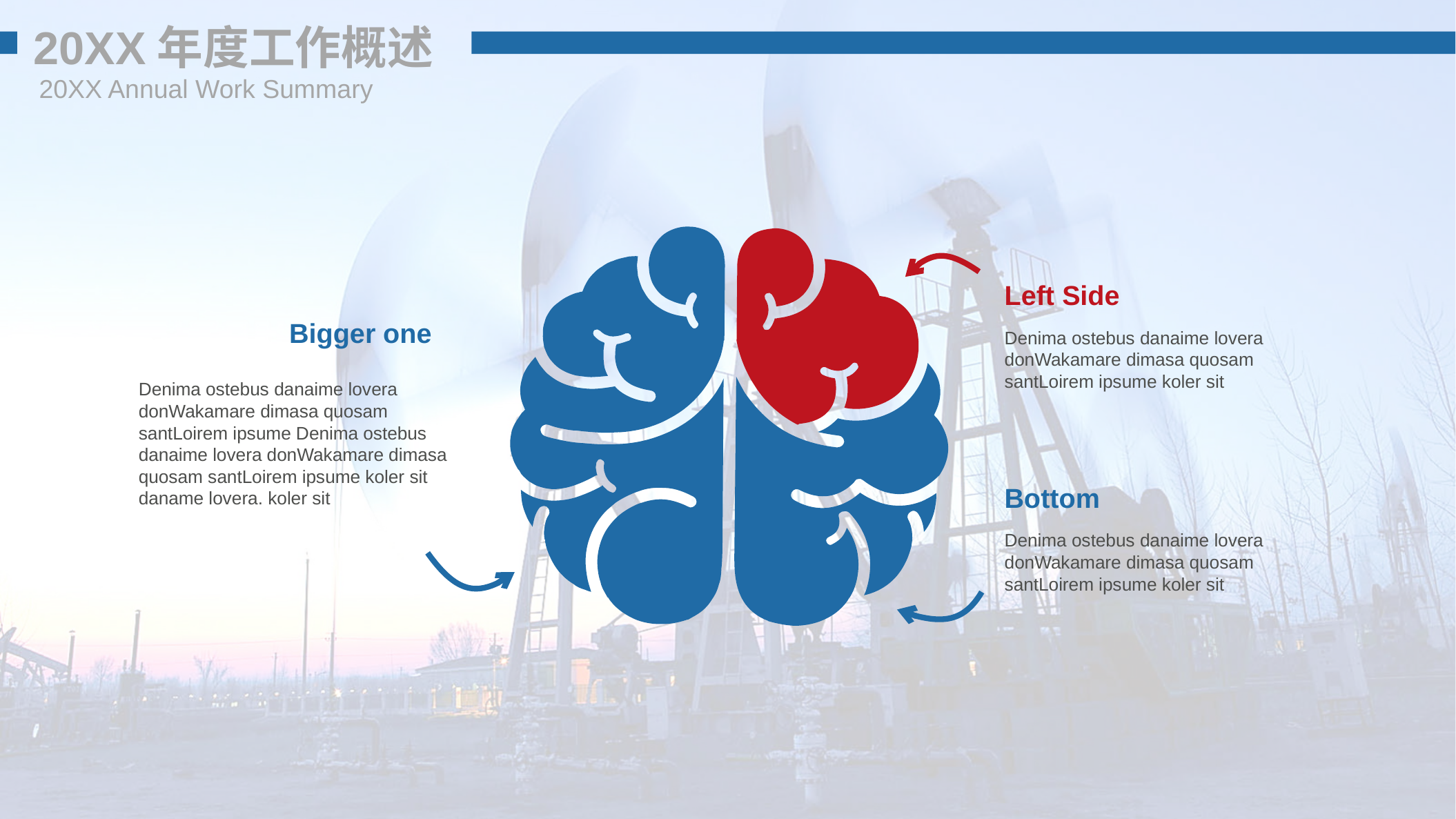

20XX年度工作概述

20XX Annual Work Summary

Left Side
Bigger one
Denima ostebus danaime lovera donWakamare dimasa quosam santLoirem ipsume koler sit
Denima ostebus danaime lovera donWakamare dimasa quosam santLoirem ipsume Denima ostebus danaime lovera donWakamare dimasa quosam santLoirem ipsume koler sit daname lovera. koler sit

Bottom
Denima ostebus danaime lovera donWakamare dimasa quosam santLoirem ipsume koler sit